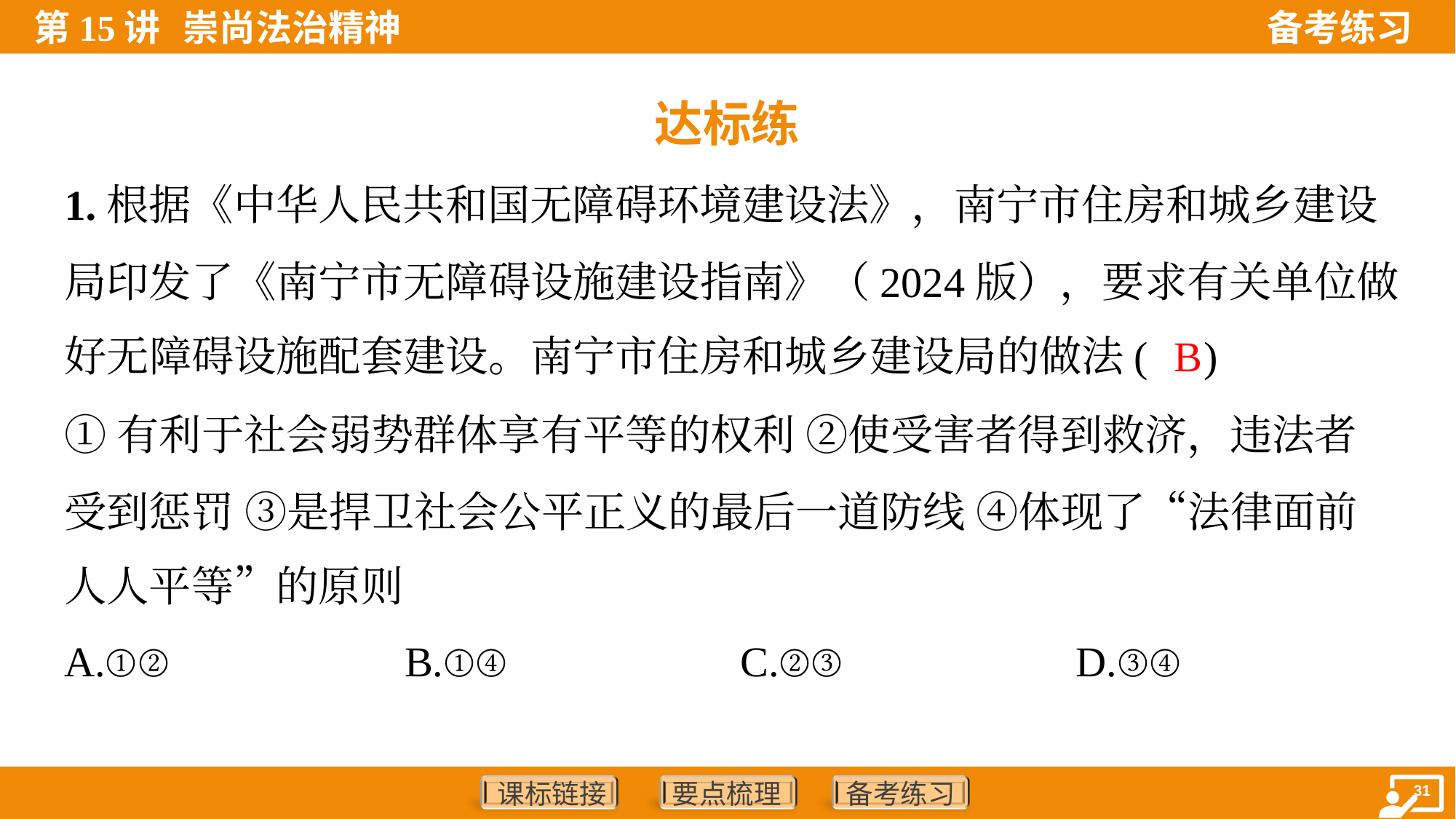

达标练
1.根据《中华人民共和国无障碍环境建设法》，南宁市住房和城乡建设
局印发了《南宁市无障碍设施建设指南》（2024版），要求有关单位做
好无障碍设施配套建设。南宁市住房和城乡建设局的做法(     )
B
①有利于社会弱势群体享有平等的权利 ②使受害者得到救济，违法者
受到惩罚 ③是捍卫社会公平正义的最后一道防线 ④体现了“法律面前
人人平等”的原则
A.①②	B.①④	C.②③	D.③④